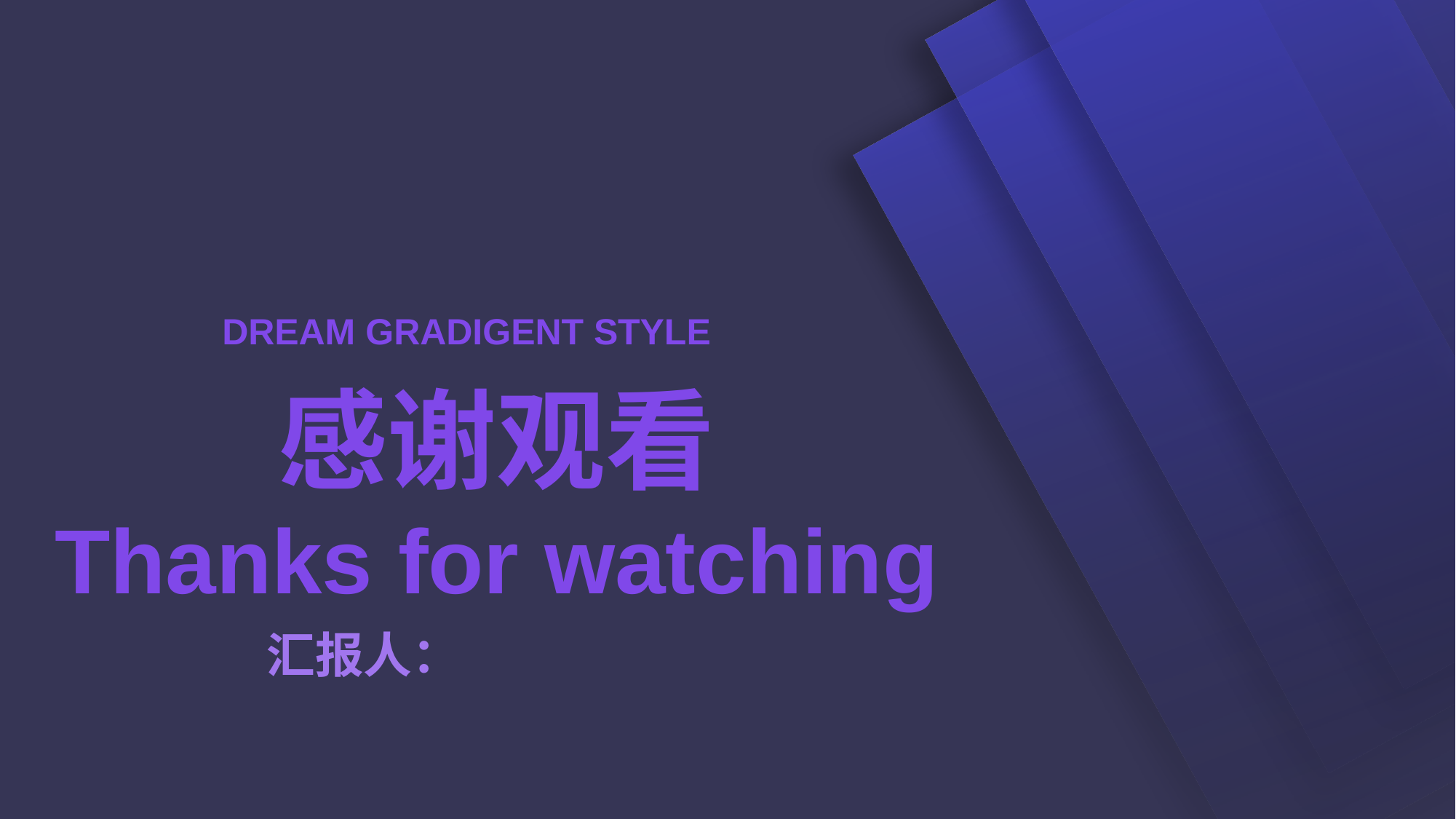

DREAM GRADIGENT STYLE
感谢观看
Thanks for watching
汇报人：